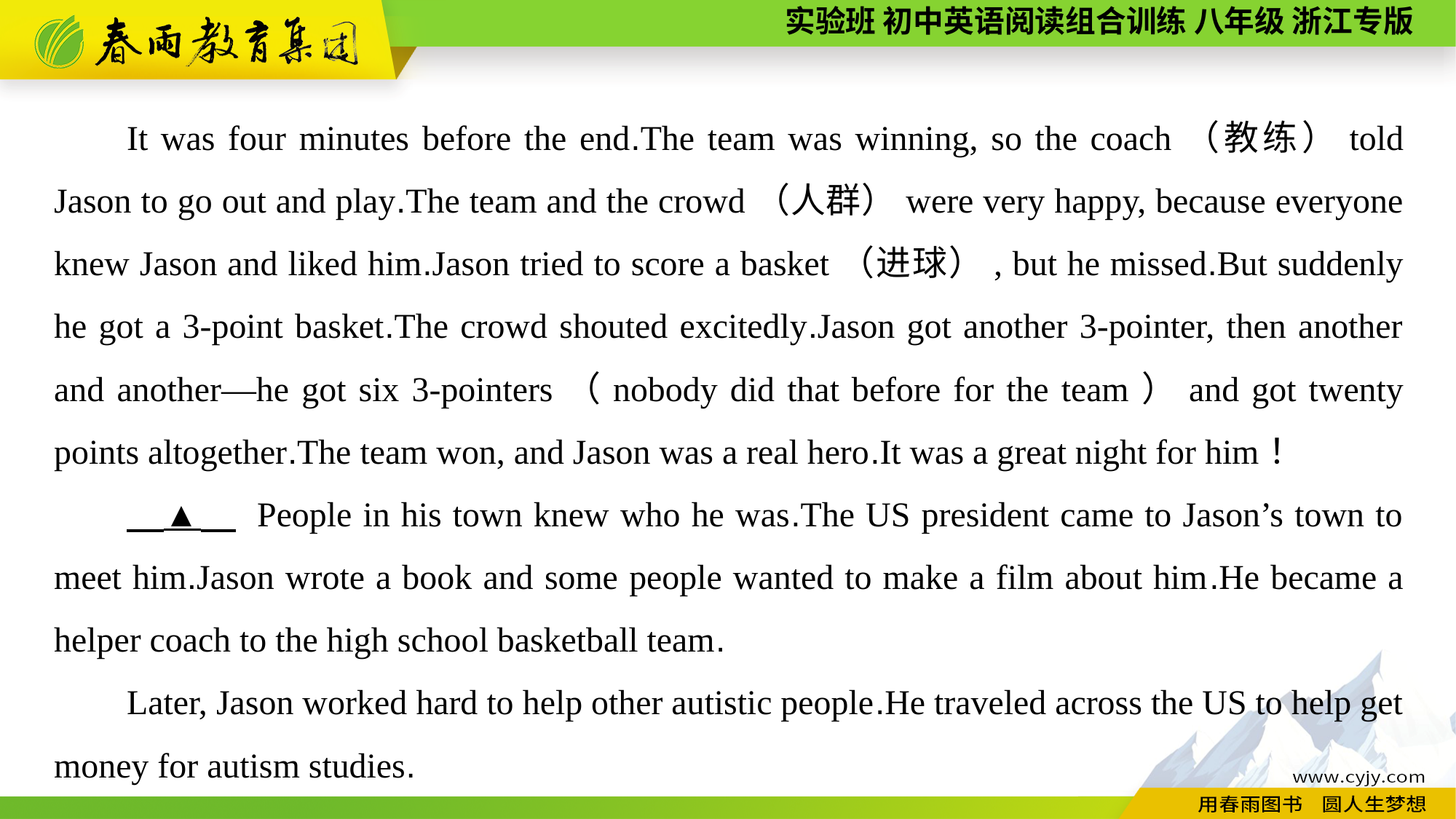

It was four minutes before the end.The team was winning, so the coach（教练）told Jason to go out and play.The team and the crowd（人群）were very happy, because everyone knew Jason and liked him.Jason tried to score a basket（进球）, but he missed.But suddenly he got a 3-point basket.The crowd shouted excitedly.Jason got another 3-pointer, then another and another—he got six 3-pointers（nobody did that before for the team）and got twenty points altogether.The team won, and Jason was a real hero.It was a great night for him！
　▲　 People in his town knew who he was.The US president came to Jason’s town to meet him.Jason wrote a book and some people wanted to make a film about him.He became a helper coach to the high school basketball team.
Later, Jason worked hard to help other autistic people.He traveled across the US to help get money for autism studies.